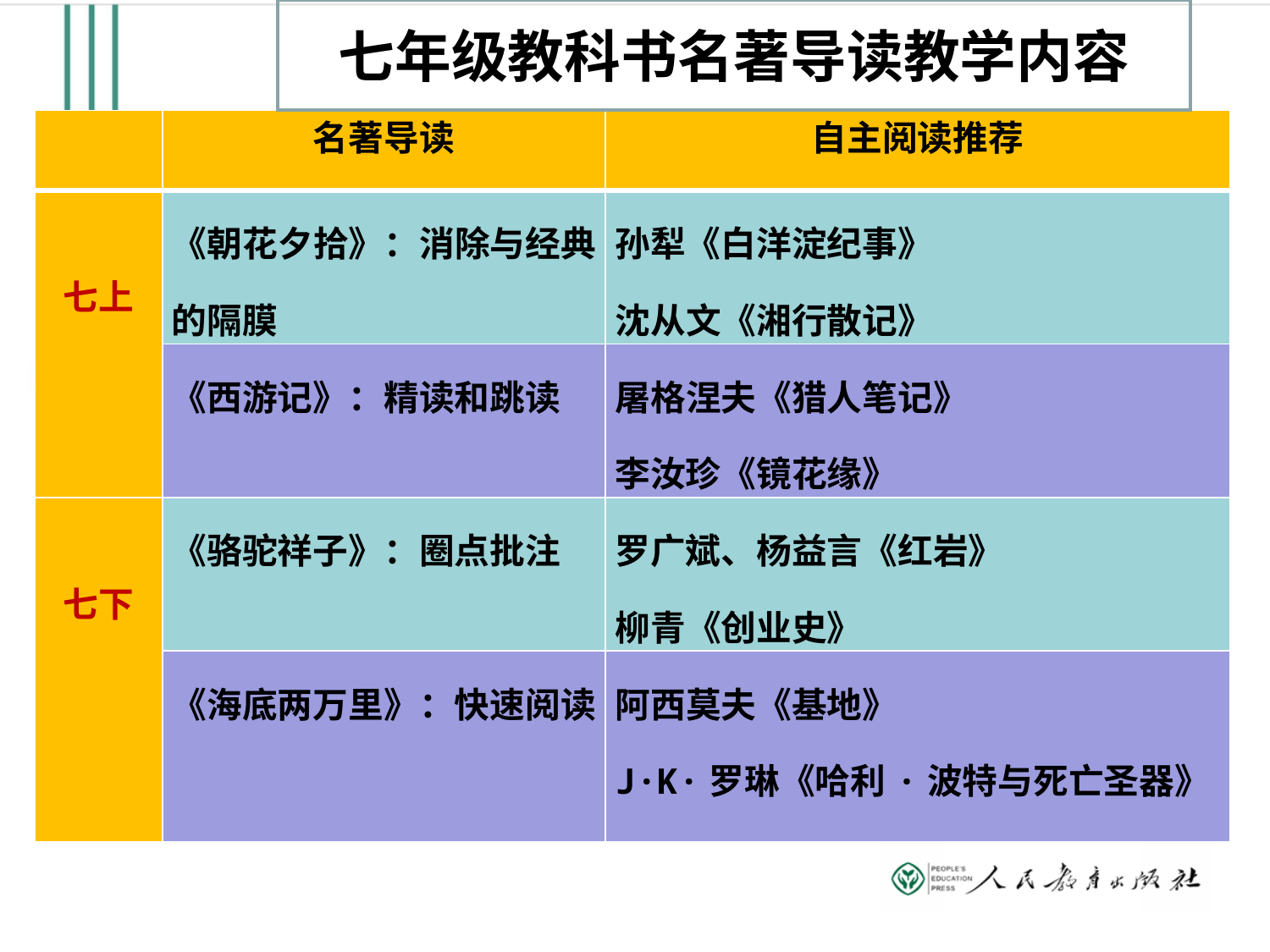

七年级教科书名著导读教学内容
|  | 名著导读 | 自主阅读推荐 |
| --- | --- | --- |
| 七上 | 《朝花夕拾》：消除与经典的隔膜 | 孙犁《白洋淀纪事》 沈从文《湘行散记》 |
|  | 《西游记》：精读和跳读 | 屠格涅夫《猎人笔记》 李汝珍《镜花缘》 |
| 七下 | 《骆驼祥子》：圈点批注 | 罗广斌、杨益言《红岩》 柳青《创业史》 |
|  | 《海底两万里》：快速阅读 | 阿西莫夫《基地》 J·K·罗琳《哈利·波特与死亡圣器》 |